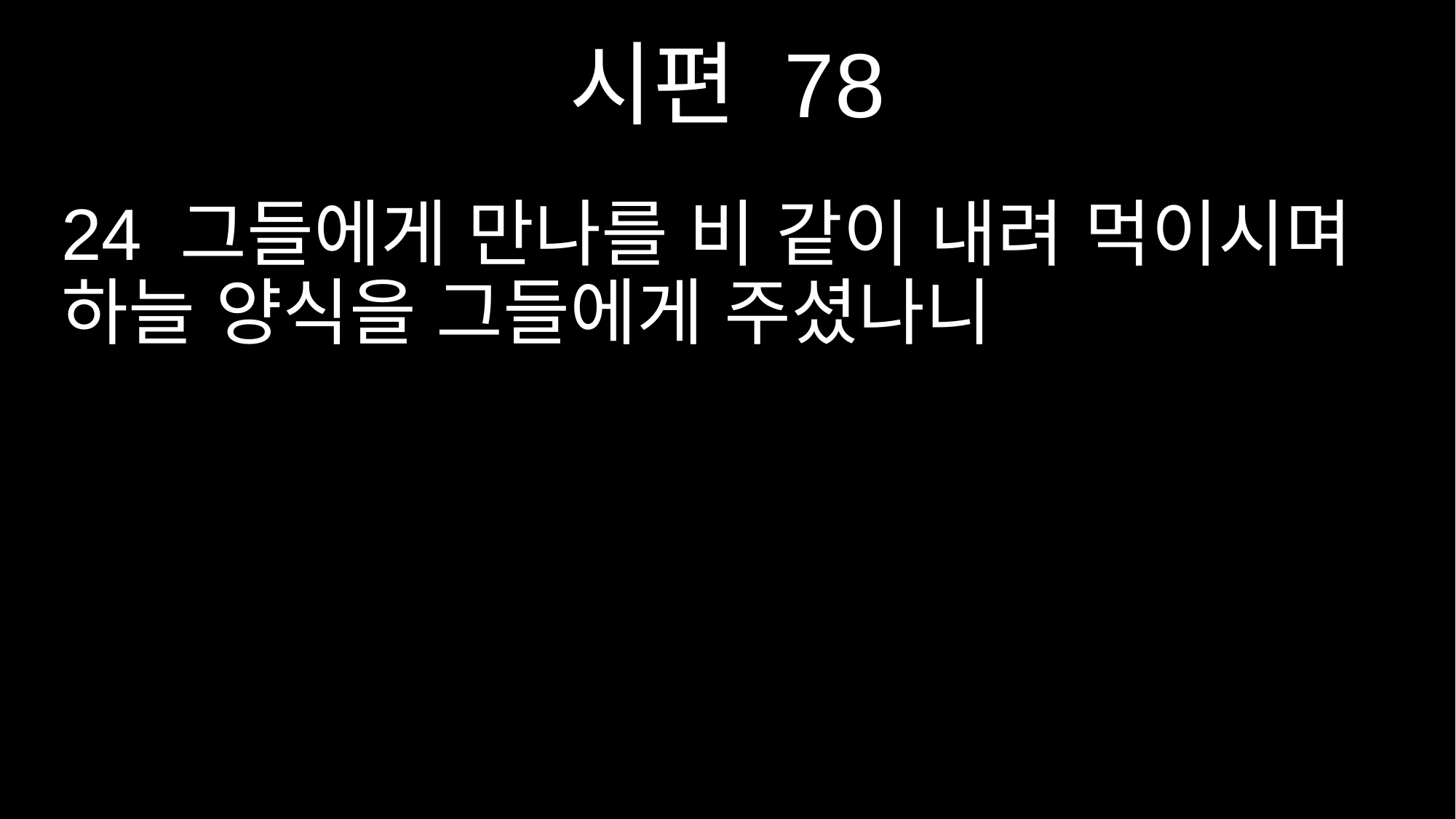

시편 78
24 그들에게 만나를 비 같이 내려 먹이시며 하늘 양식을 그들에게 주셨나니